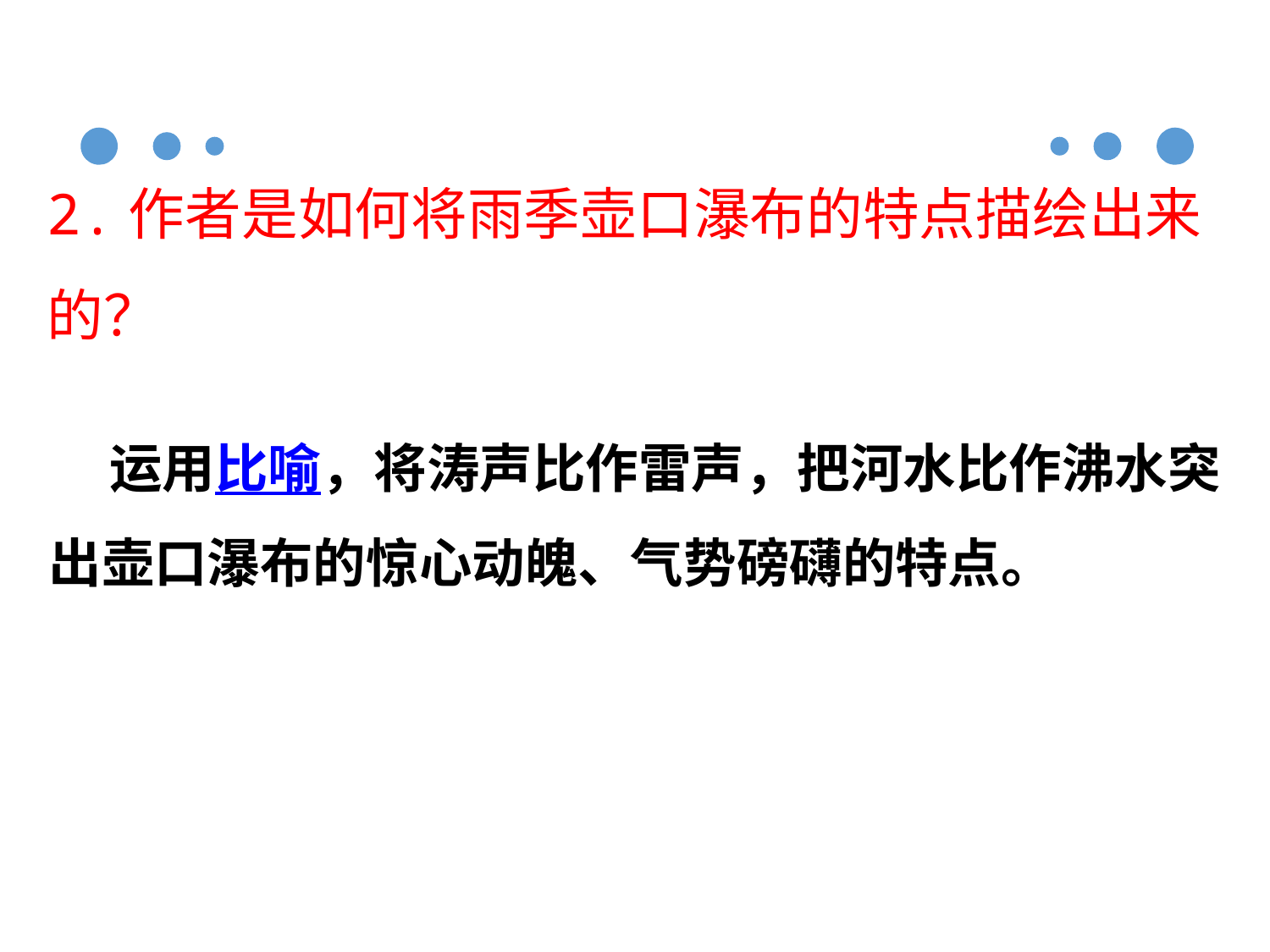

2.作者是如何将雨季壶口瀑布的特点描绘出来的？
    运用比喻，将涛声比作雷声，把河水比作沸水突出壶口瀑布的惊心动魄、气势磅礴的特点。